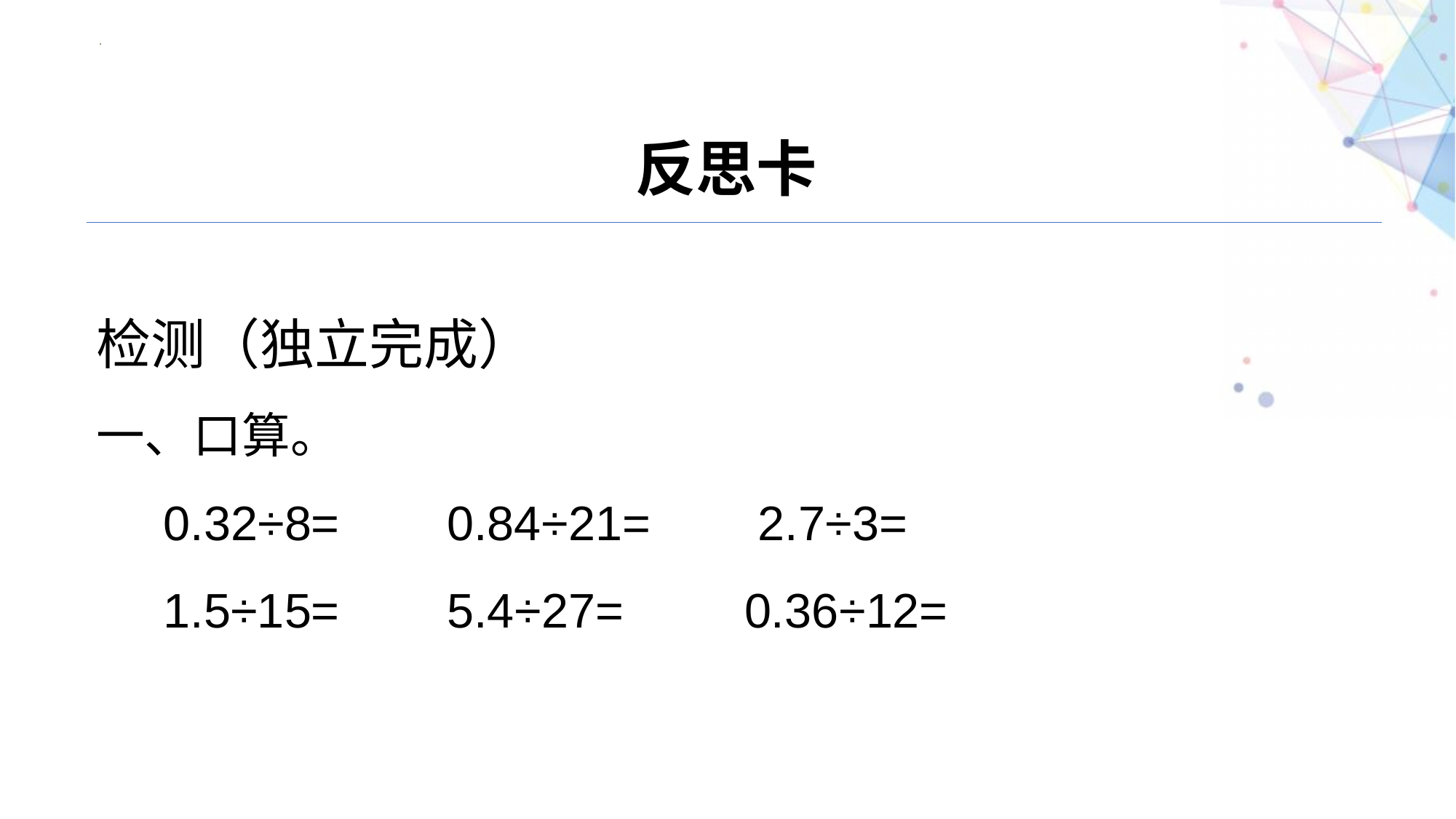

反思卡
检测（独立完成）
一、口算。
     0.32÷8=        0.84÷21=        2.7÷3=
     1.5÷15=        5.4÷27=         0.36÷12=